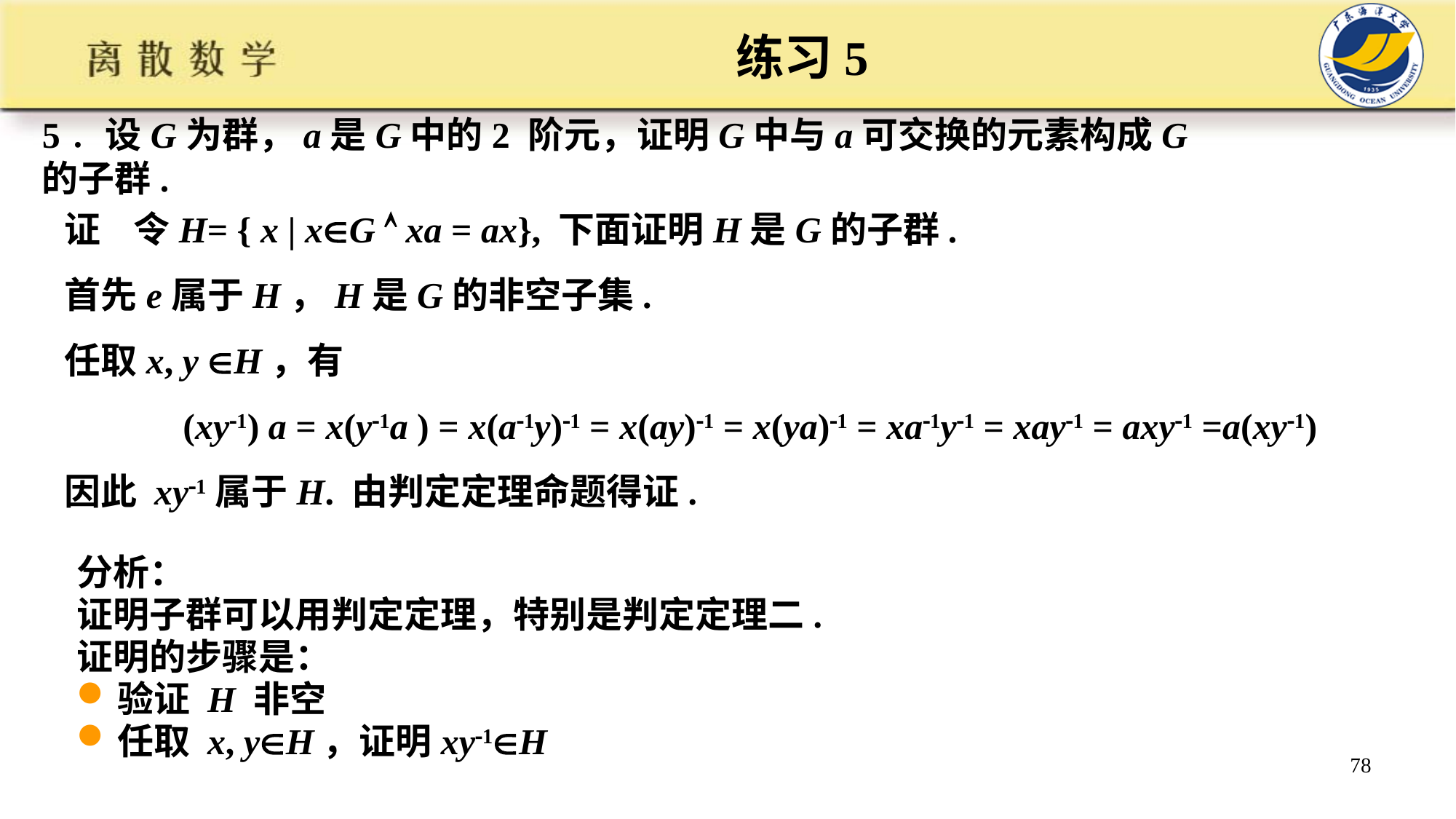

# 练习5
5．设G为群，a是G中的2 阶元，证明G中与a可交换的元素构成G的子群.
证    令H= { x | x∈G ∧ xa = ax}, 下面证明H是G的子群.
首先e属于H，H是G的非空子集.
任取x, y ∈H，有
             (xy−1) a = x(y−1a ) = x(a−1y)−1 = x(ay)−1 = x(ya)−1 = xa−1y−1 = xay−1 = axy−1 =a(xy−1)
因此 xy−1属于H. 由判定定理命题得证.
分析：
证明子群可以用判定定理，特别是判定定理二.
证明的步骤是：
验证 H 非空
任取 x, y∈H，证明xy−1∈H
78